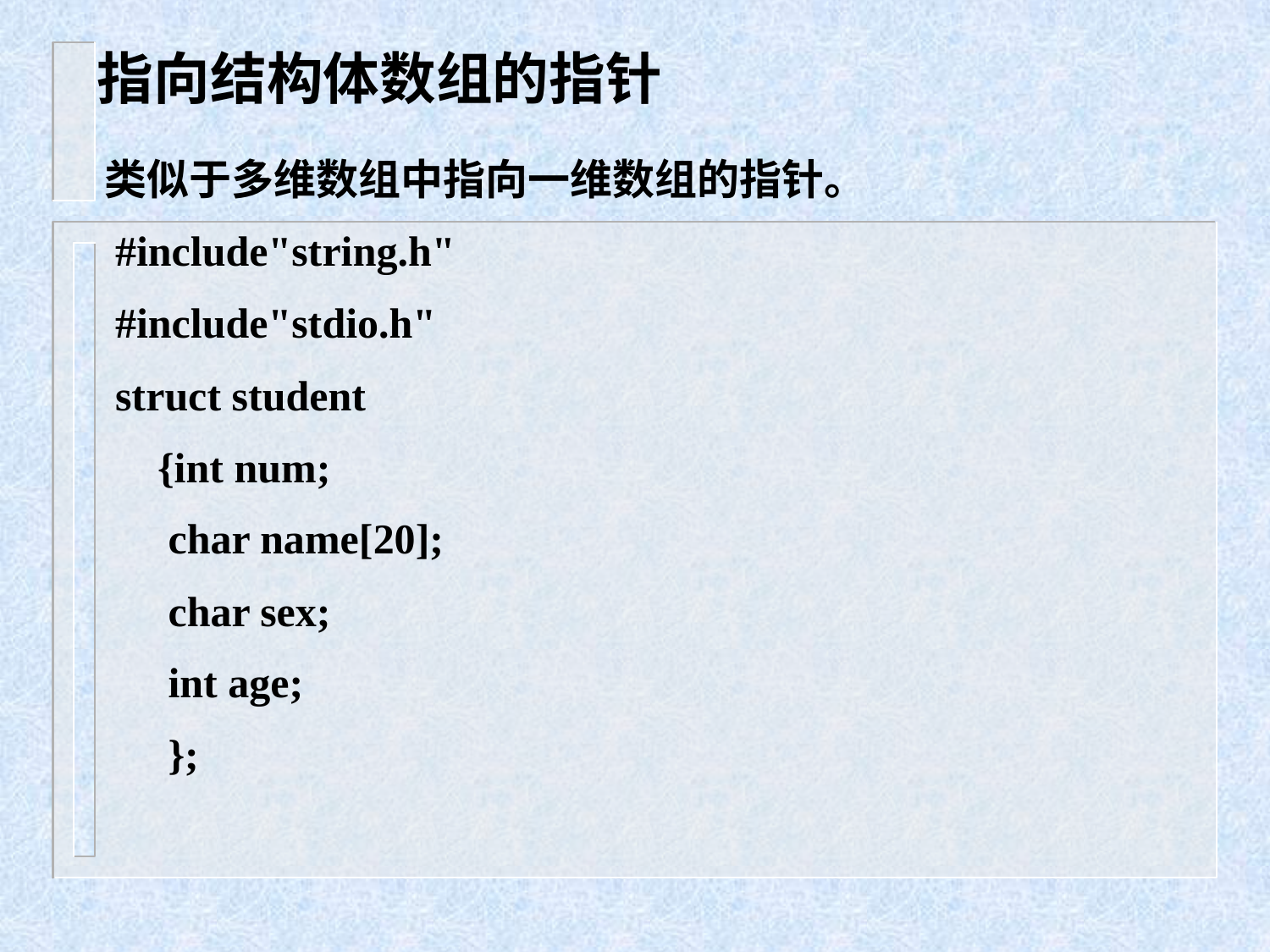

# 指向结构体数组的指针
类似于多维数组中指向一维数组的指针。
 #include"string.h"
 #include"stdio.h"
 struct student
     {int num;
      char name[20];
      char sex;
      int age;
      };